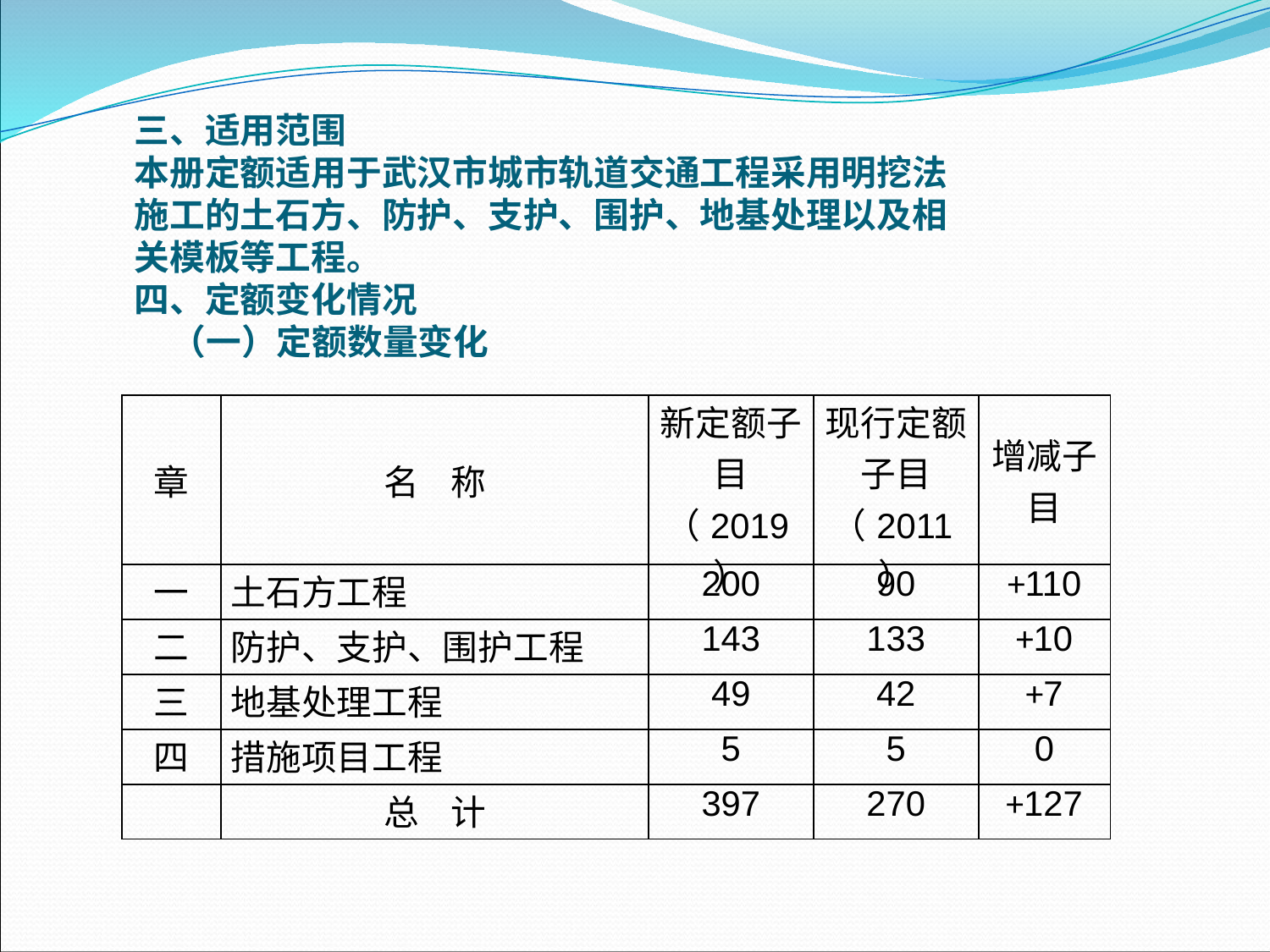

三、适用范围本册定额适用于武汉市城市轨道交通工程采用明挖法施工的土石方、防护、支护、围护、地基处理以及相关模板等工程。四、定额变化情况（一）定额数量变化

| 章 | 名 称 | 新定额子目（2019） | 现行定额子目（2011） | 增减子目 |
| --- | --- | --- | --- | --- |
| 一 | 土石方工程 | 200 | 90 | +110 |
| 二 | 防护、支护、围护工程 | 143 | 133 | +10 |
| 三 | 地基处理工程 | 49 | 42 | +7 |
| 四 | 措施项目工程 | 5 | 5 | 0 |
|  | 总 计 | 397 | 270 | +127 |